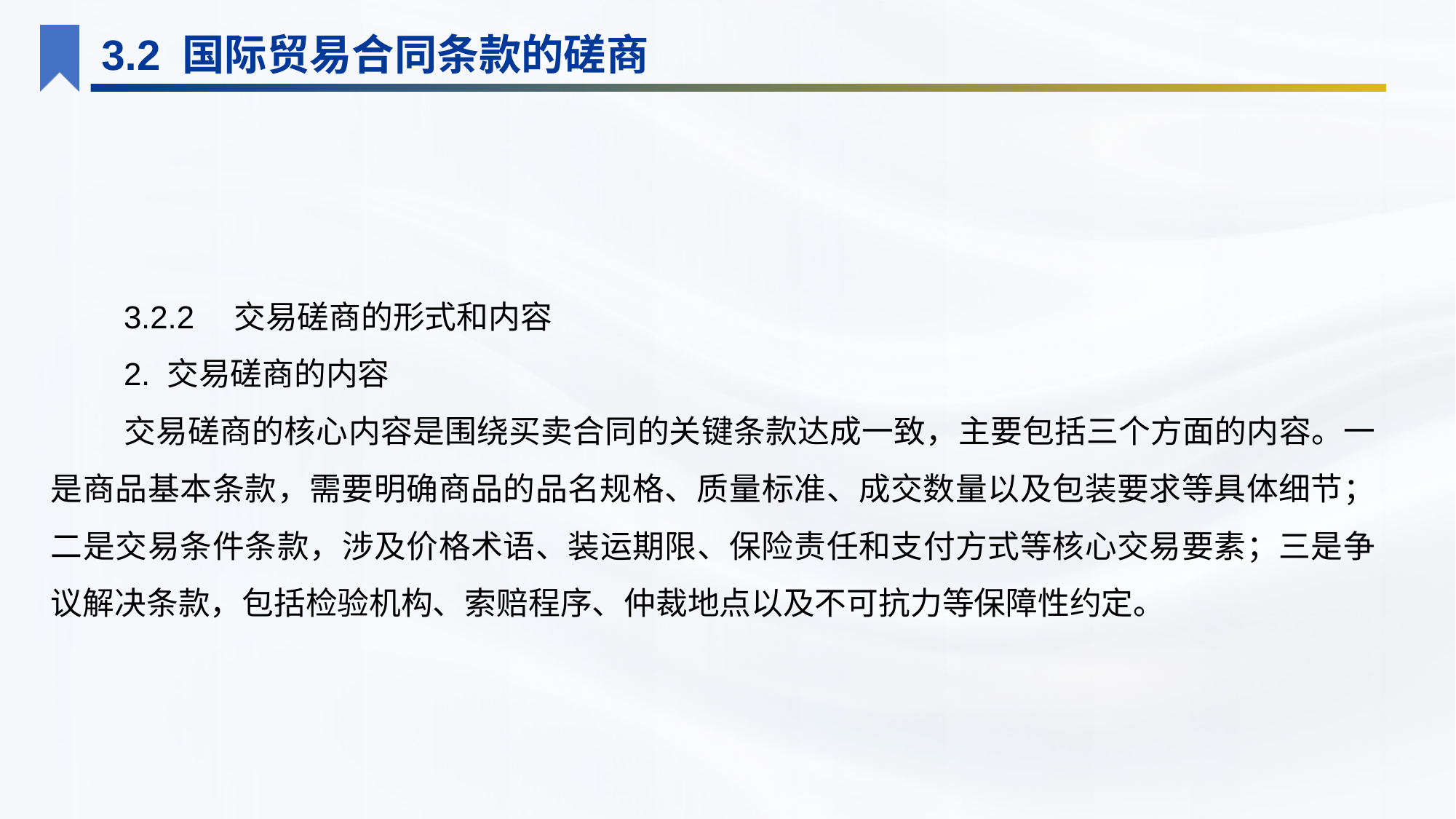

3.2 国际贸易合同条款的磋商
3.2.2　交易磋商的形式和内容
2. 交易磋商的内容
交易磋商的核心内容是围绕买卖合同的关键条款达成一致，主要包括三个方面的内容。一是商品基本条款，需要明确商品的品名规格、质量标准、成交数量以及包装要求等具体细节；二是交易条件条款，涉及价格术语、装运期限、保险责任和支付方式等核心交易要素；三是争议解决条款，包括检验机构、索赔程序、仲裁地点以及不可抗力等保障性约定。